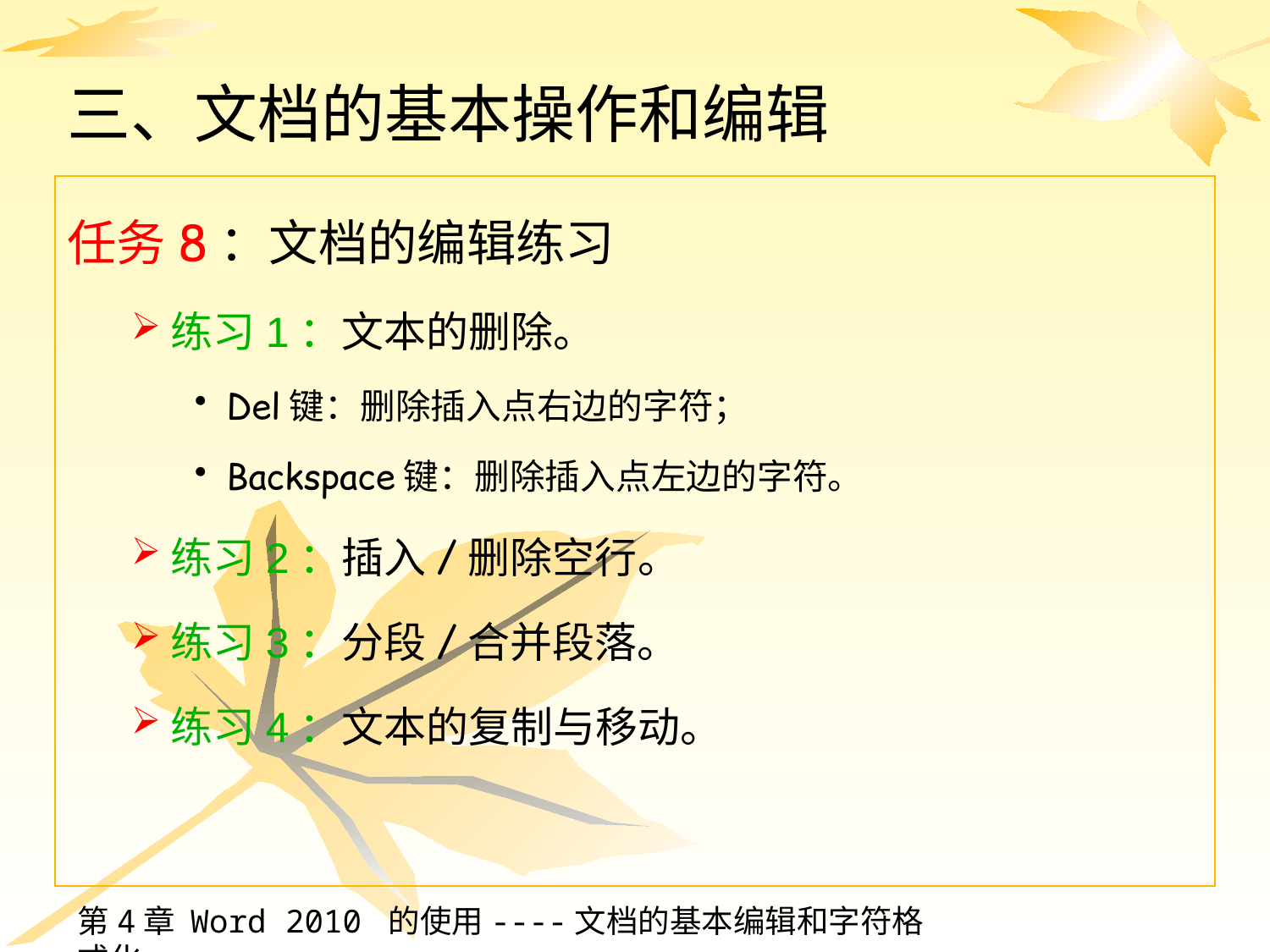

# 三、文档的基本操作和编辑
任务8：文档的编辑练习
练习1：文本的删除。
Del键：删除插入点右边的字符；
Backspace键：删除插入点左边的字符。
练习2：插入/删除空行。
练习3：分段/合并段落。
练习4：文本的复制与移动。